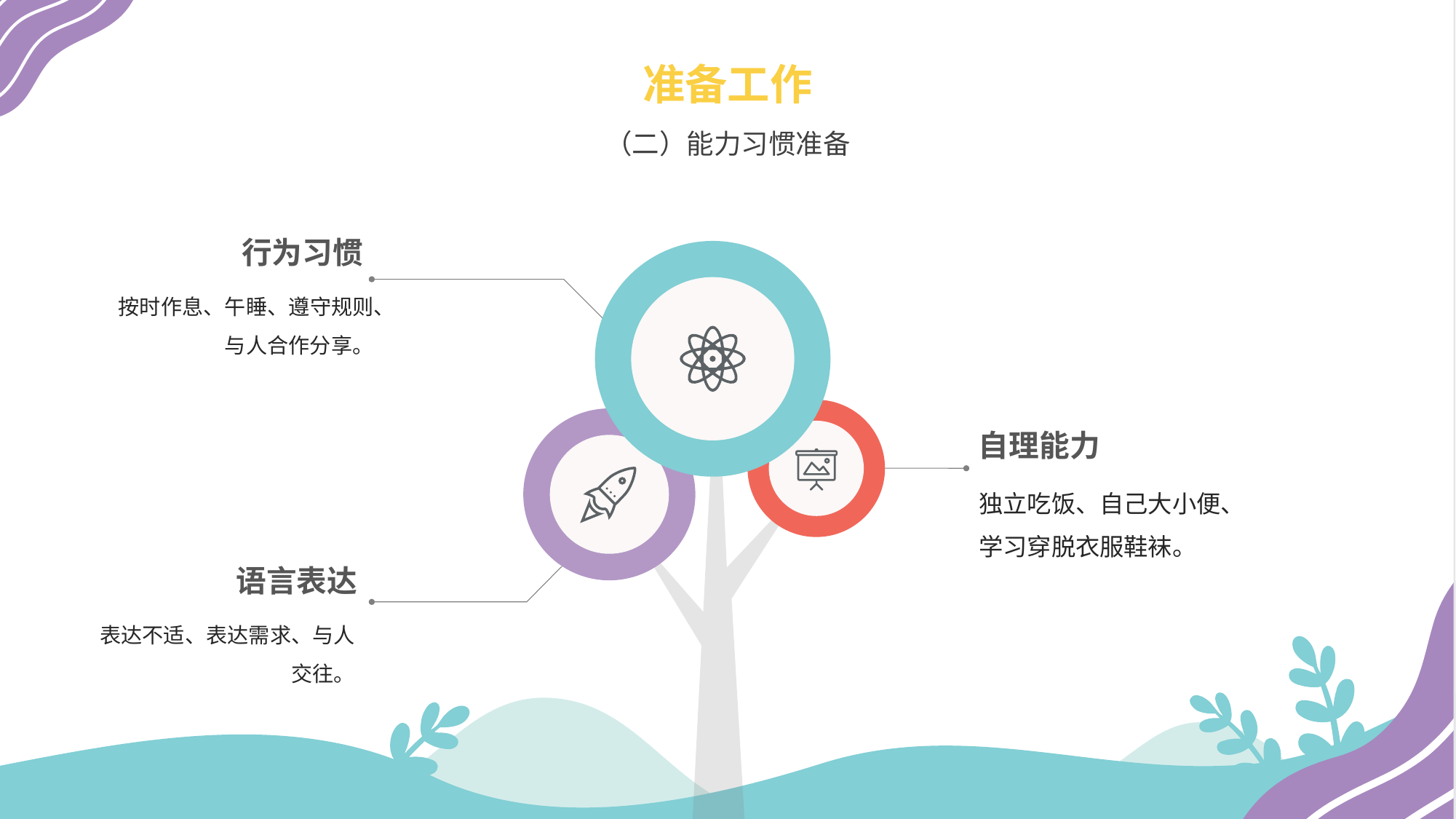

准备工作
（二）能力习惯准备
行为习惯

按时作息、午睡、遵守规则、与人合作分享。

自理能力

独立吃饭、自己大小便、学习穿脱衣服鞋袜。
语言表达

表达不适、表达需求、与人交往。